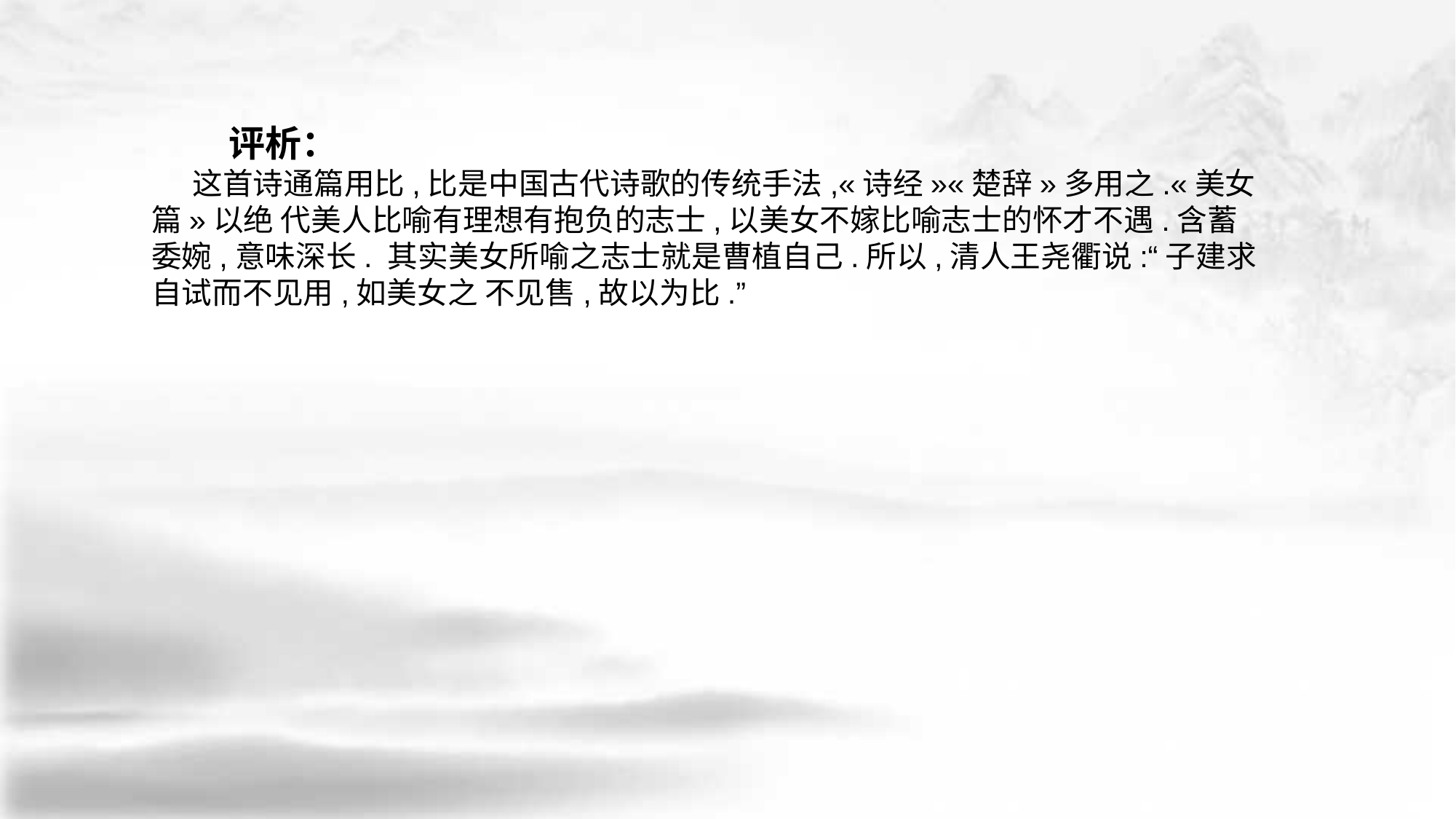

评析：
     这首诗通篇用比,比是中国古代诗歌的传统手法,«诗经»«楚辞»多用之.«美女篇»以绝 代美人比喻有理想有抱负的志士,以美女不嫁比喻志士的怀才不遇.含蓄委婉,意味深长. 其实美女所喻之志士就是曹植自己.所以,清人王尧衢说:“子建求自试而不见用,如美女之 不见售,故以为比.”